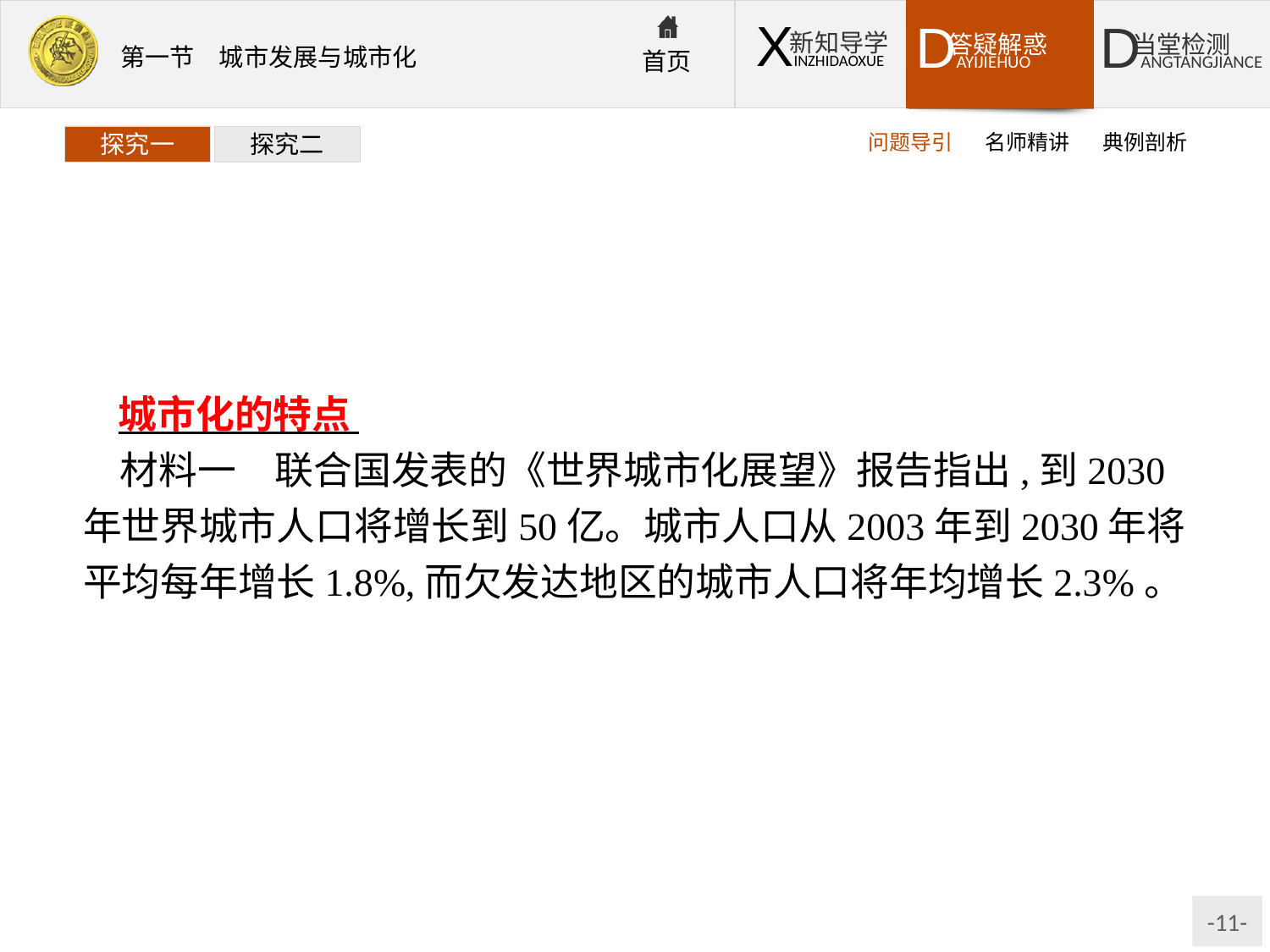

问题导引
名师精讲
典例剖析
探究一
探究二
城市化的特点
材料一　联合国发表的《世界城市化展望》报告指出,到2030年世界城市人口将增长到50亿。城市人口从2003年到2030年将平均每年增长1.8%,而欠发达地区的城市人口将年均增长2.3%。